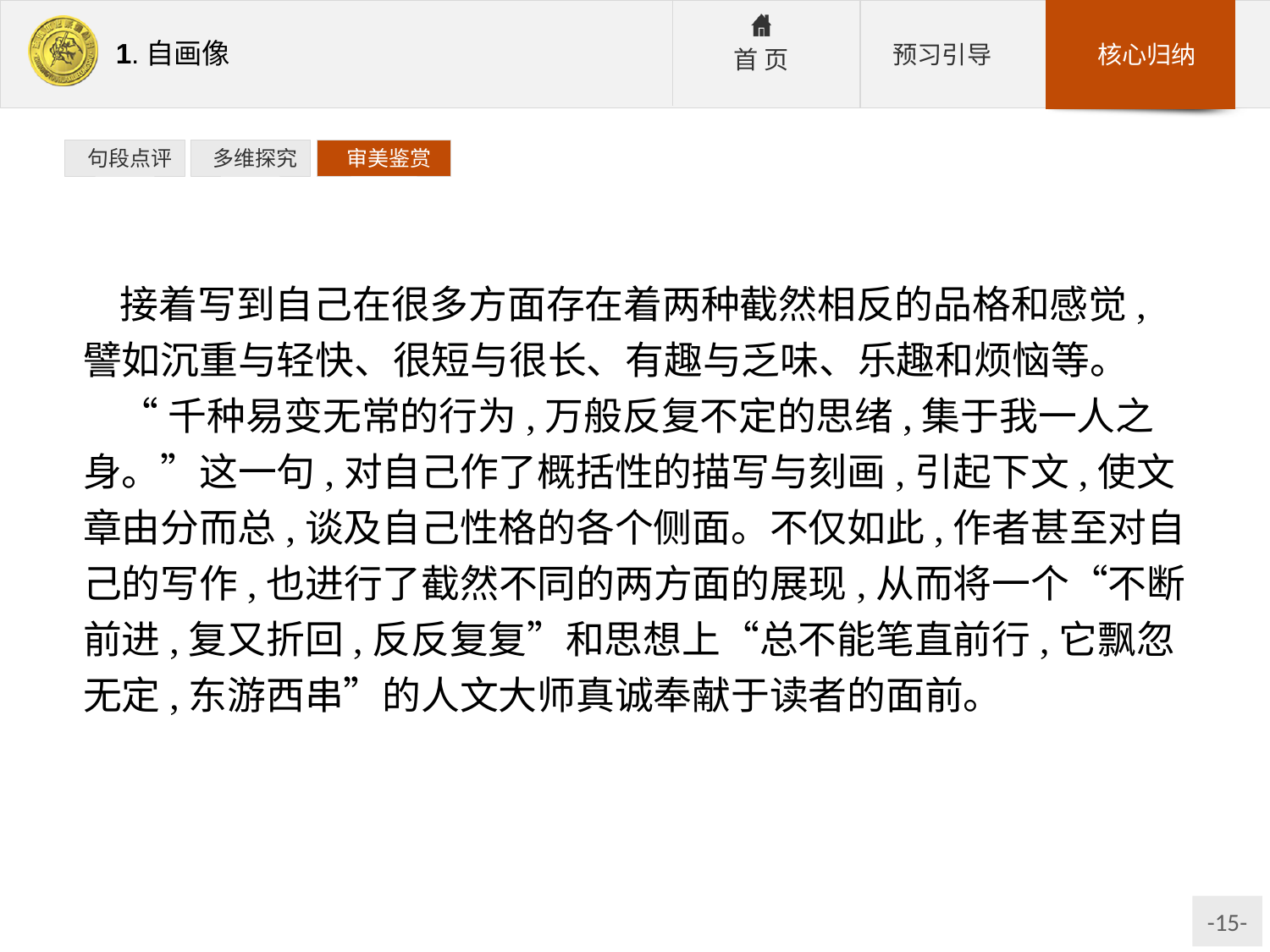

句段点评
 多维探究
 审美鉴赏
接着写到自己在很多方面存在着两种截然相反的品格和感觉,譬如沉重与轻快、很短与很长、有趣与乏味、乐趣和烦恼等。
“千种易变无常的行为,万般反复不定的思绪,集于我一人之身。”这一句,对自己作了概括性的描写与刻画,引起下文,使文章由分而总,谈及自己性格的各个侧面。不仅如此,作者甚至对自己的写作,也进行了截然不同的两方面的展现,从而将一个“不断前进,复又折回,反反复复”和思想上“总不能笔直前行,它飘忽无定,东游西串”的人文大师真诚奉献于读者的面前。